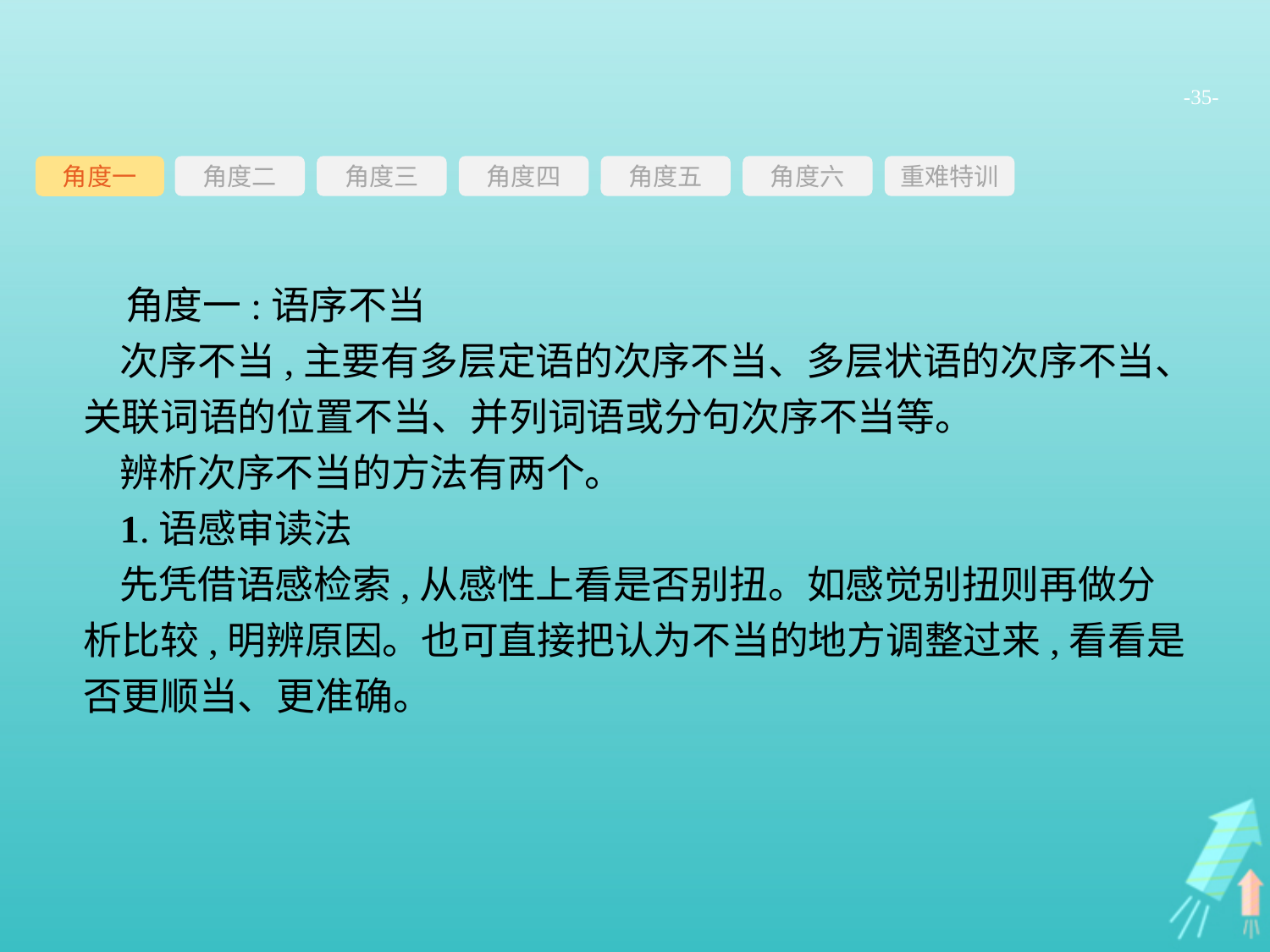

-35-
角度三
角度四
角度五
角度六
重难特训
角度二
角度一
角度一:语序不当
次序不当,主要有多层定语的次序不当、多层状语的次序不当、关联词语的位置不当、并列词语或分句次序不当等。
辨析次序不当的方法有两个。
1.语感审读法
先凭借语感检索,从感性上看是否别扭。如感觉别扭则再做分析比较,明辨原因。也可直接把认为不当的地方调整过来,看看是否更顺当、更准确。